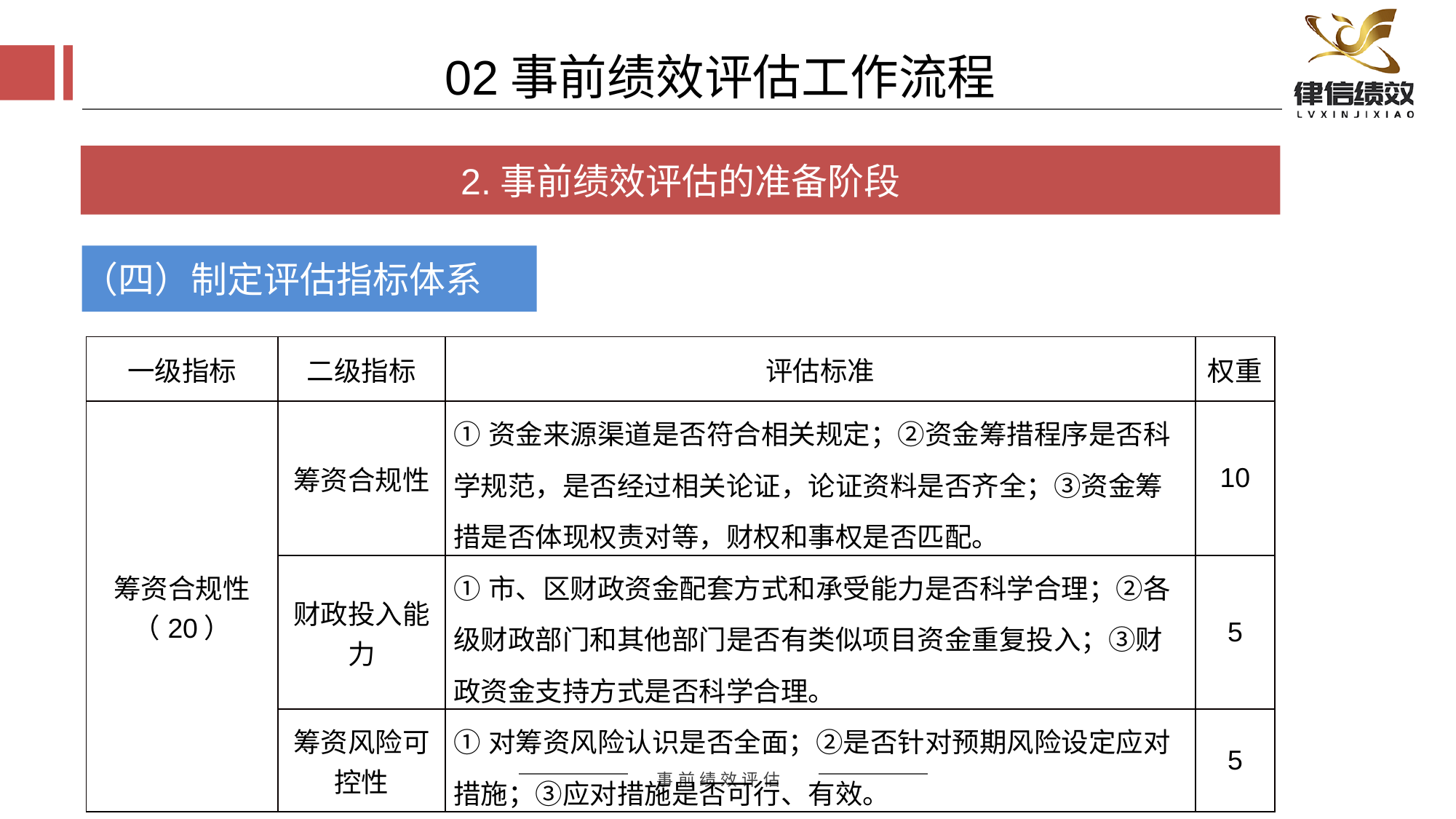

02事前绩效评估工作流程
2.事前绩效评估的准备阶段
（四）制定评估指标体系
| 一级指标 | 二级指标 | 评估标准 | 权重 |
| --- | --- | --- | --- |
| 筹资合规性（20） | 筹资合规性 | ①资金来源渠道是否符合相关规定；②资金筹措程序是否科学规范，是否经过相关论证，论证资料是否齐全；③资金筹措是否体现权责对等，财权和事权是否匹配。 | 10 |
|  | 财政投入能力 | ①市、区财政资金配套方式和承受能力是否科学合理；②各级财政部门和其他部门是否有类似项目资金重复投入；③财政资金支持方式是否科学合理。 | 5 |
|  | 筹资风险可控性 | ①对筹资风险认识是否全面；②是否针对预期风险设定应对措施；③应对措施是否可行、有效。 | 5 |
评估方式
评估方式